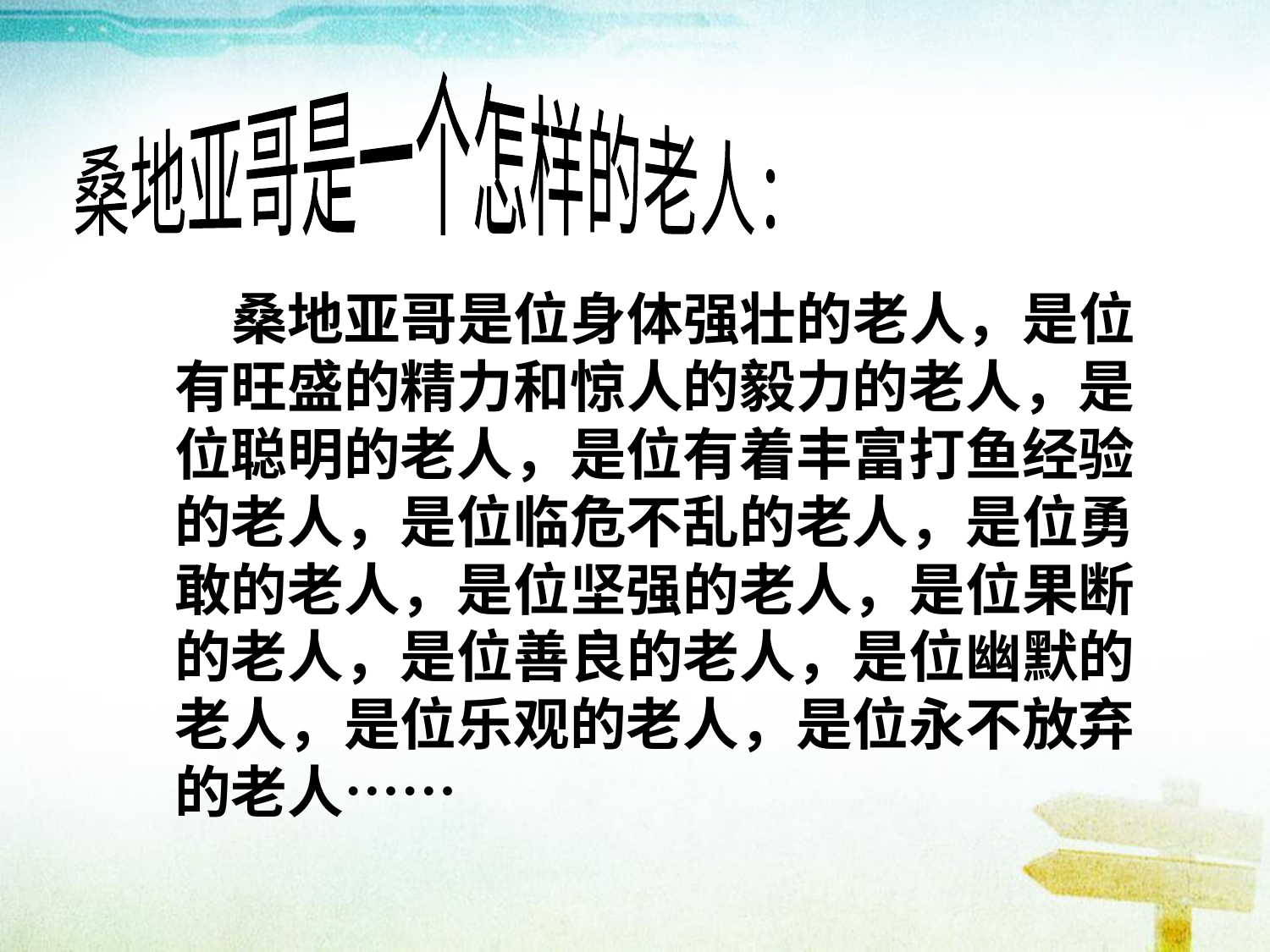

桑地亚哥是一个怎样的老人：
    桑地亚哥是位身体强壮的老人，是位有旺盛的精力和惊人的毅力的老人，是位聪明的老人，是位有着丰富打鱼经验的老人，是位临危不乱的老人，是位勇敢的老人，是位坚强的老人，是位果断的老人，是位善良的老人，是位幽默的老人，是位乐观的老人，是位永不放弃的老人……